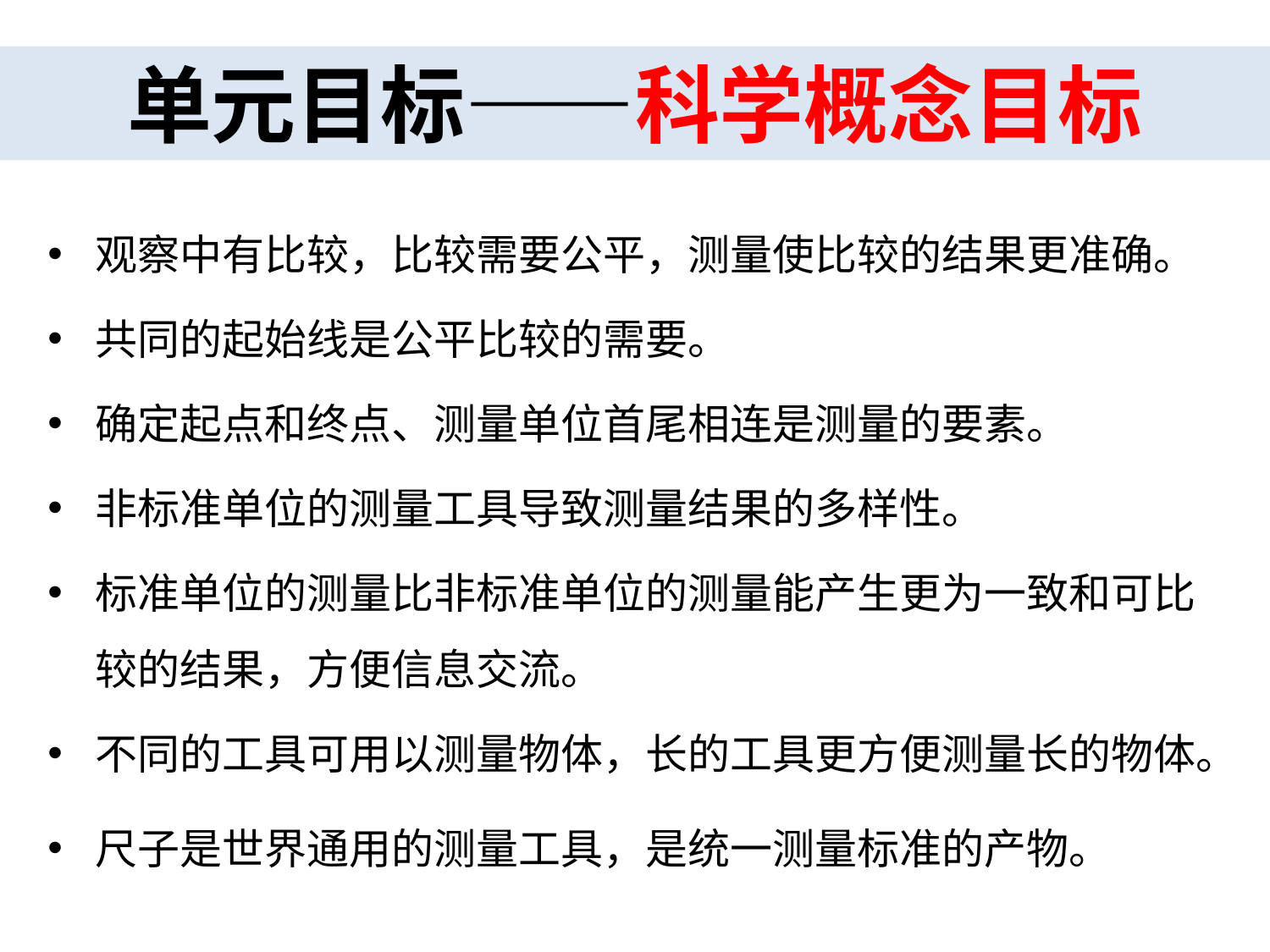

单元目标——科学概念目标
观察中有比较，比较需要公平，测量使比较的结果更准确。
共同的起始线是公平比较的需要。
确定起点和终点、测量单位首尾相连是测量的要素。
非标准单位的测量工具导致测量结果的多样性。
标准单位的测量比非标准单位的测量能产生更为一致和可比较的结果，方便信息交流。
不同的工具可用以测量物体，长的工具更方便测量长的物体。
尺子是世界通用的测量工具，是统一测量标准的产物。